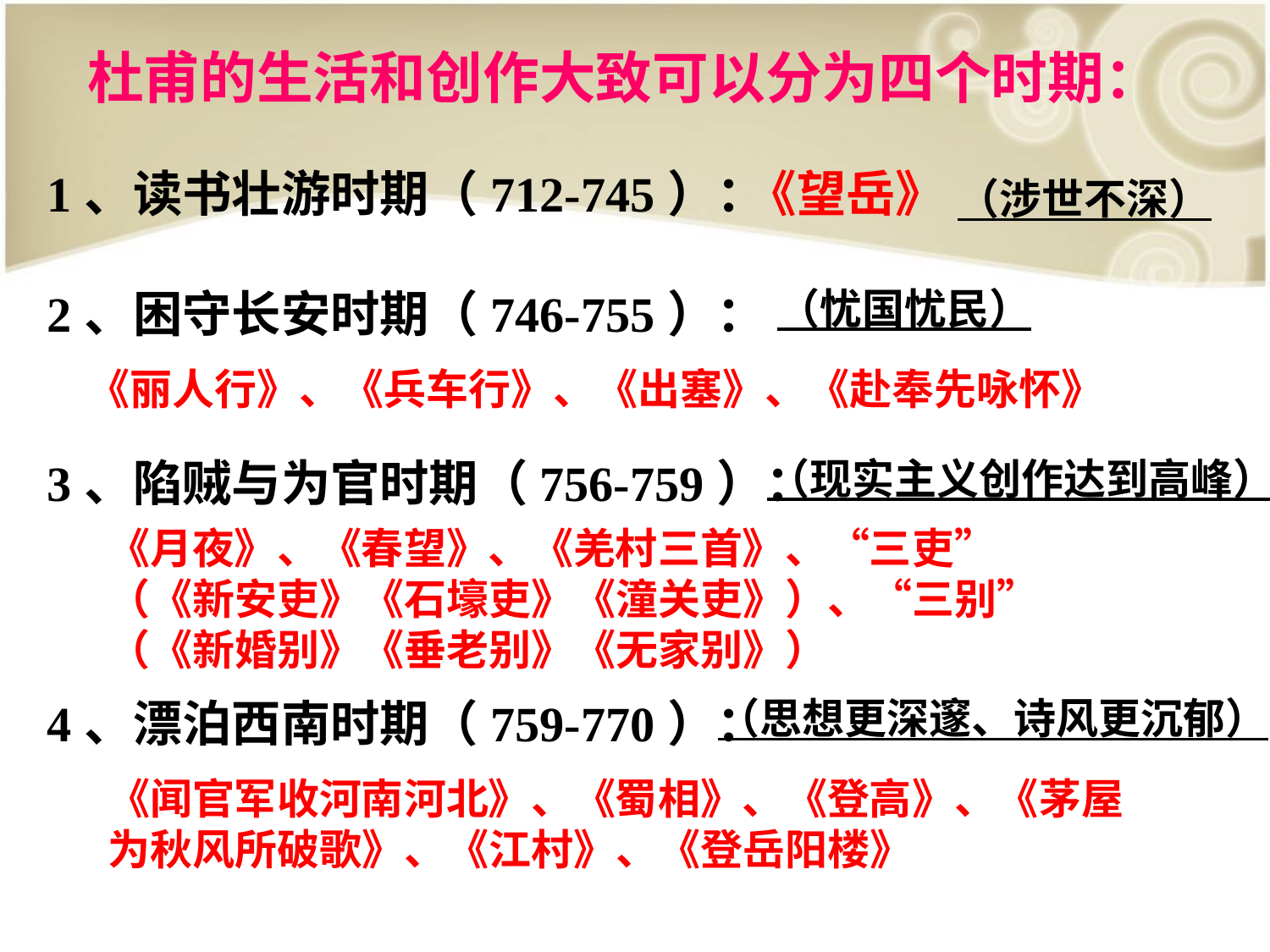

杜甫的生活和创作大致可以分为四个时期：
1、读书壮游时期（712-745）：
《望岳》
（涉世不深）
2、困守长安时期（746-755）：
（忧国忧民）
《丽人行》、《兵车行》、《出塞》、《赴奉先咏怀》
3、陷贼与为官时期（756-759）：
（现实主义创作达到高峰）
《月夜》、《春望》、《羌村三首》、“三吏”（《新安吏》《石壕吏》《潼关吏》）、“三别”（《新婚别》《垂老别》《无家别》）
4、漂泊西南时期（759-770）：
（思想更深邃、诗风更沉郁）
《闻官军收河南河北》、《蜀相》、《登高》、《茅屋为秋风所破歌》、《江村》、《登岳阳楼》